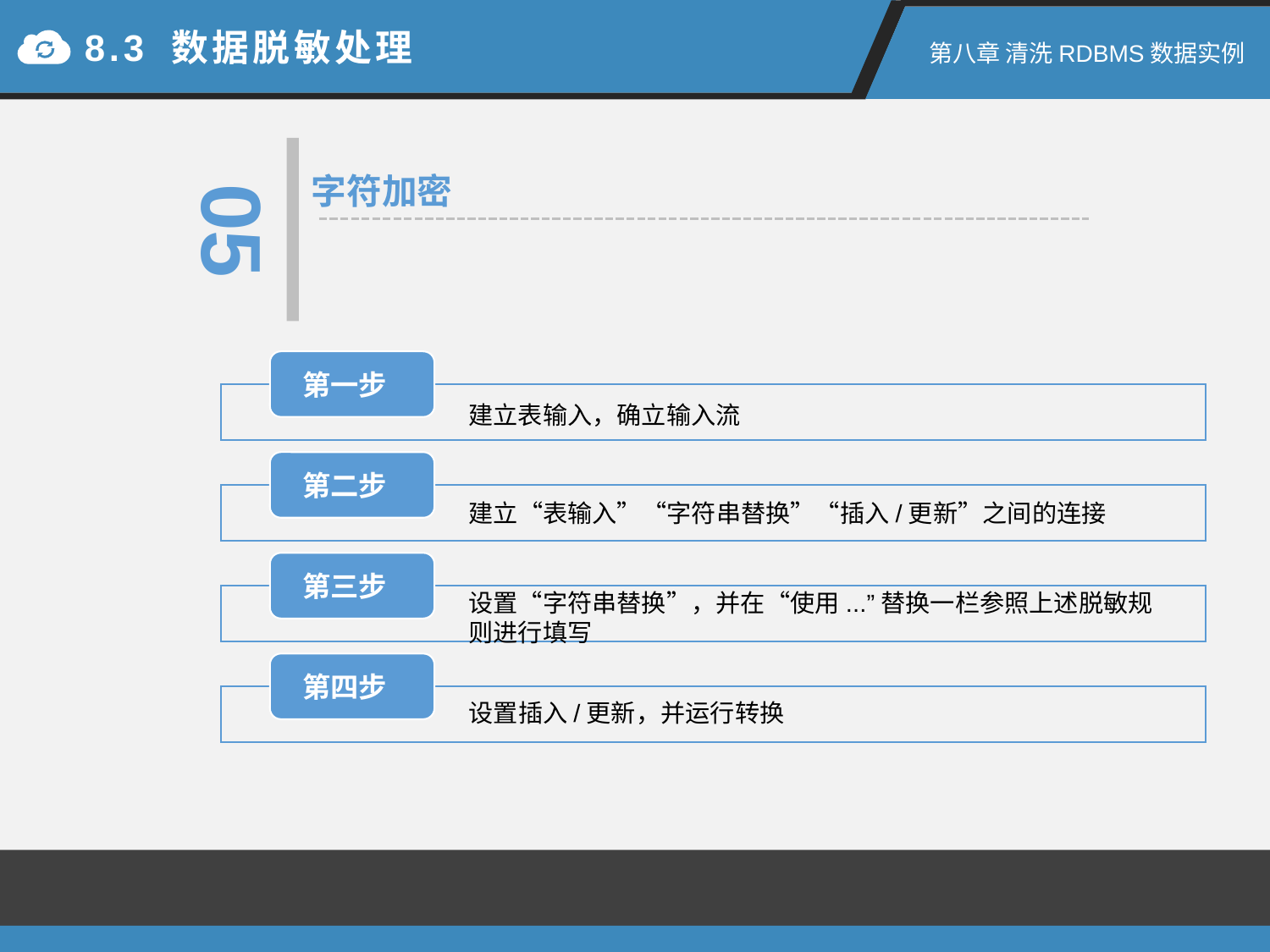

8.3 数据脱敏处理

第八章 清洗RDBMS数据实例

05
字符加密

第一步
第二步
第三步
第四步
建立表输入，确立输入流
建立“表输入”“字符串替换”“插入/更新”之间的连接
设置“字符串替换”，并在“使用...”替换一栏参照上述脱敏规则进行填写
设置插入/更新，并运行转换